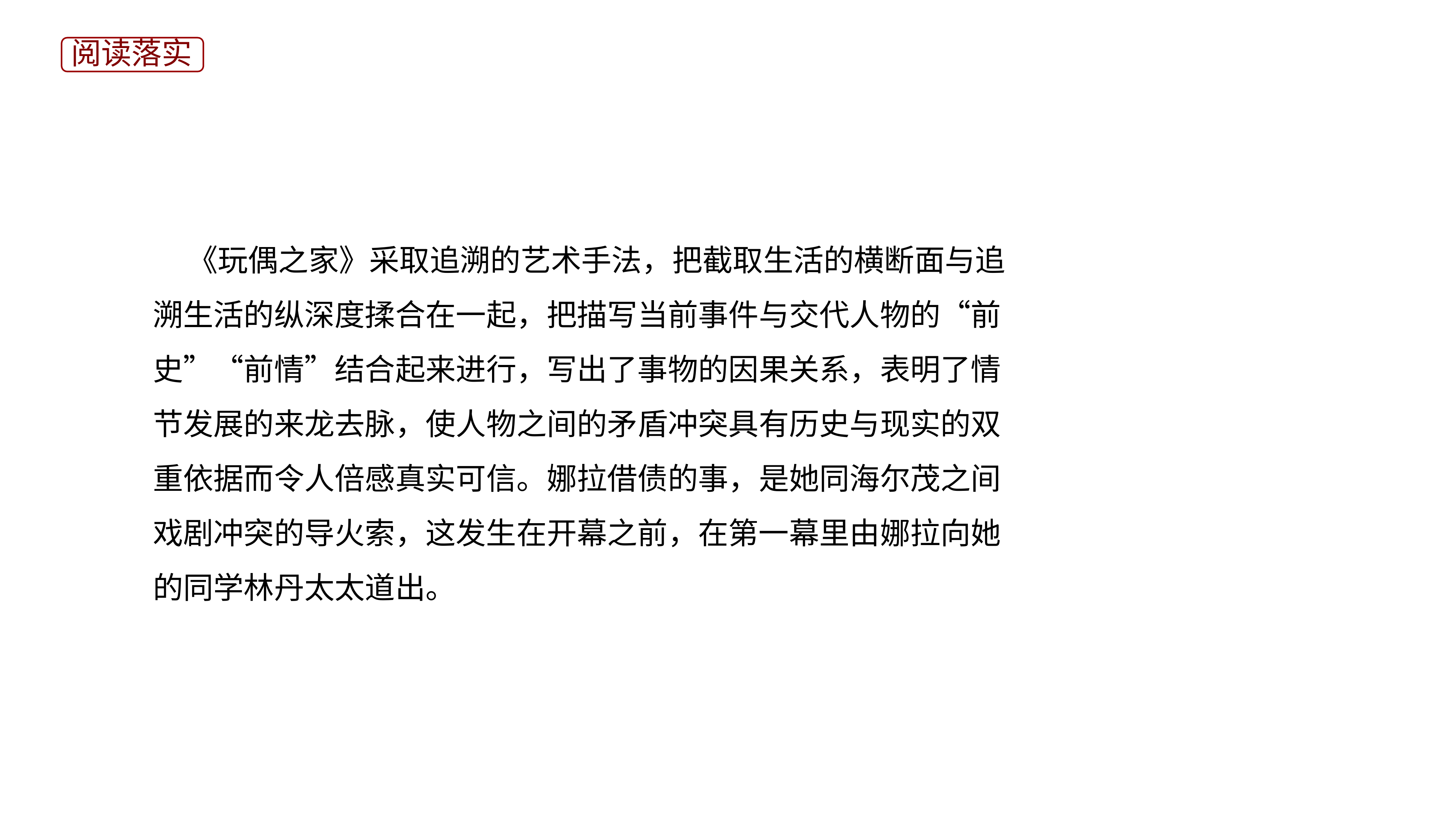

阅读落实

    《玩偶之家》采取追溯的艺术手法，把截取生活的横断面与追溯生活的纵深度揉合在一起，把描写当前事件与交代人物的“前史”“前情”结合起来进行，写出了事物的因果关系，表明了情节发展的来龙去脉，使人物之间的矛盾冲突具有历史与现实的双重依据而令人倍感真实可信。娜拉借债的事，是她同海尔茂之间戏剧冲突的导火索，这发生在开幕之前，在第一幕里由娜拉向她的同学林丹太太道出。